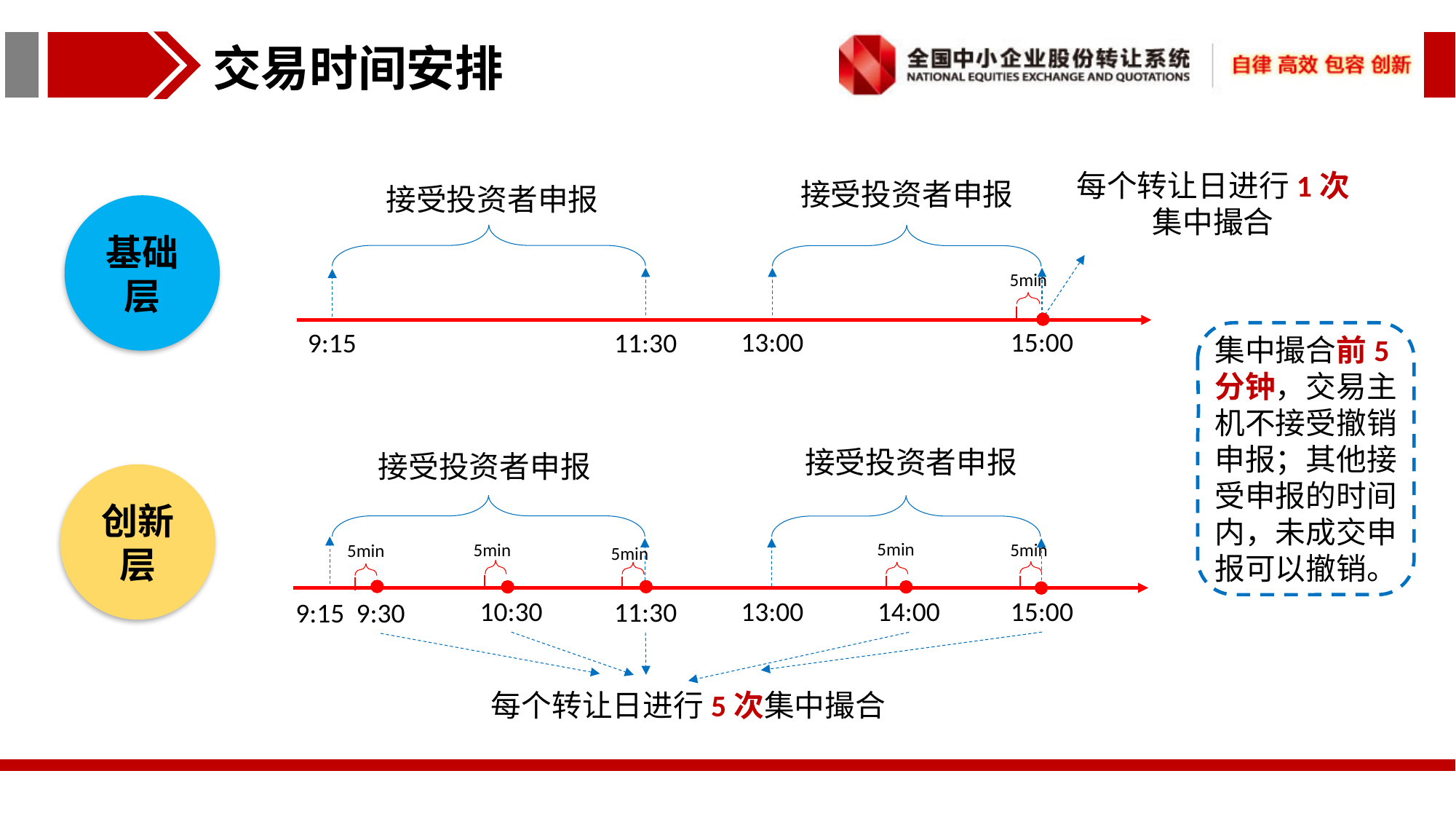

交易时间安排

每个转让日进行1次集中撮合
接受投资者申报
接受投资者申报
基础层
5min

13:00
15:00
9:15
11:30
集中撮合前5分钟，交易主机不接受撤销申报；其他接受申报的时间内，未成交申报可以撤销。

接受投资者申报
接受投资者申报
创新层
5min
5min
5min
5min
5min

10:30
13:00
15:00
14:00
11:30
9:30
9:15
每个转让日进行5次集中撮合
24